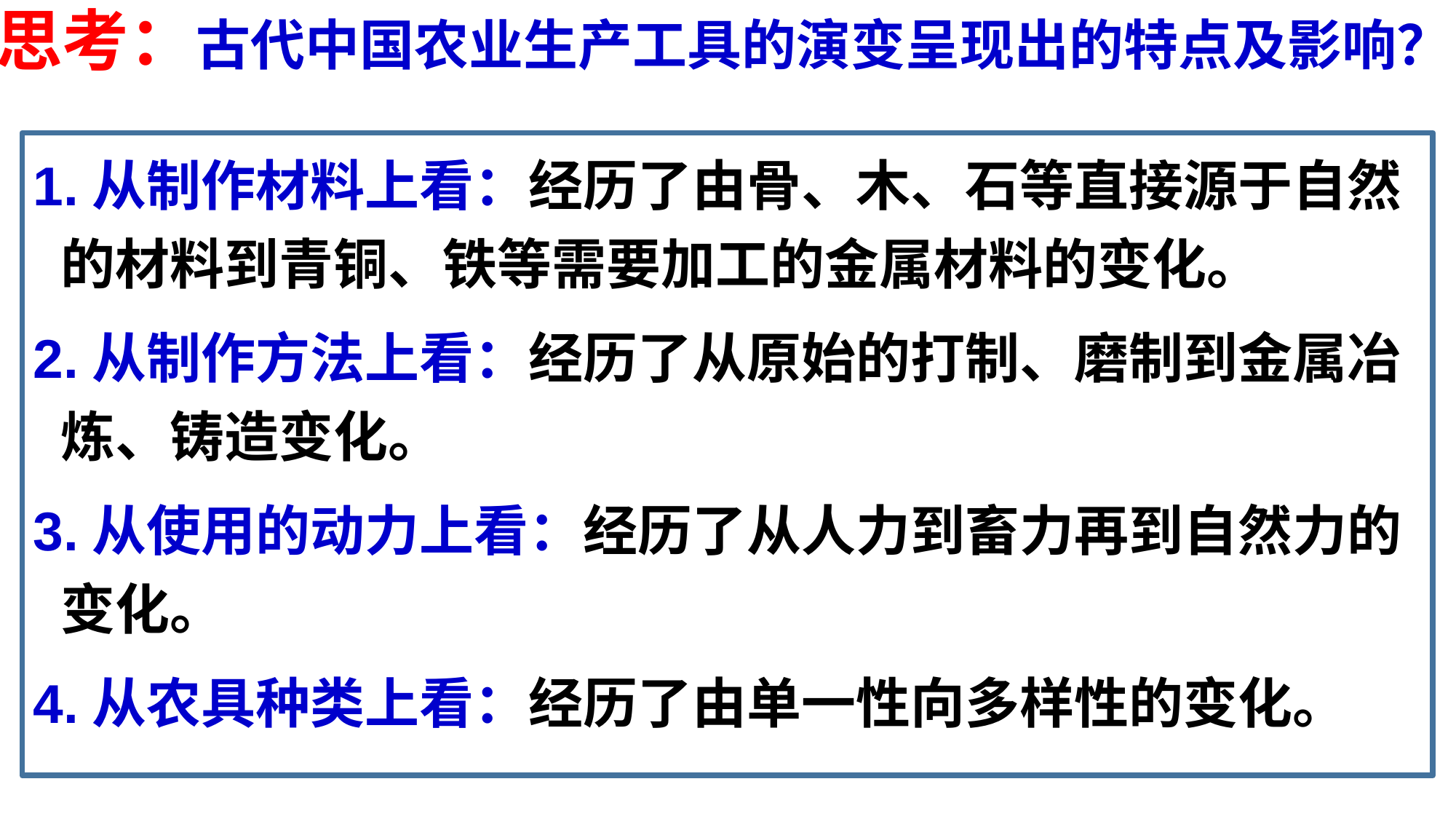

思考：古代中国农业生产工具的演变呈现出的特点及影响？
1.从制作材料上看：经历了由骨、木、石等直接源于自然的材料到青铜、铁等需要加工的金属材料的变化。
2.从制作方法上看：经历了从原始的打制、磨制到金属冶炼、铸造变化。
3.从使用的动力上看：经历了从人力到畜力再到自然力的变化。
4.从农具种类上看：经历了由单一性向多样性的变化。